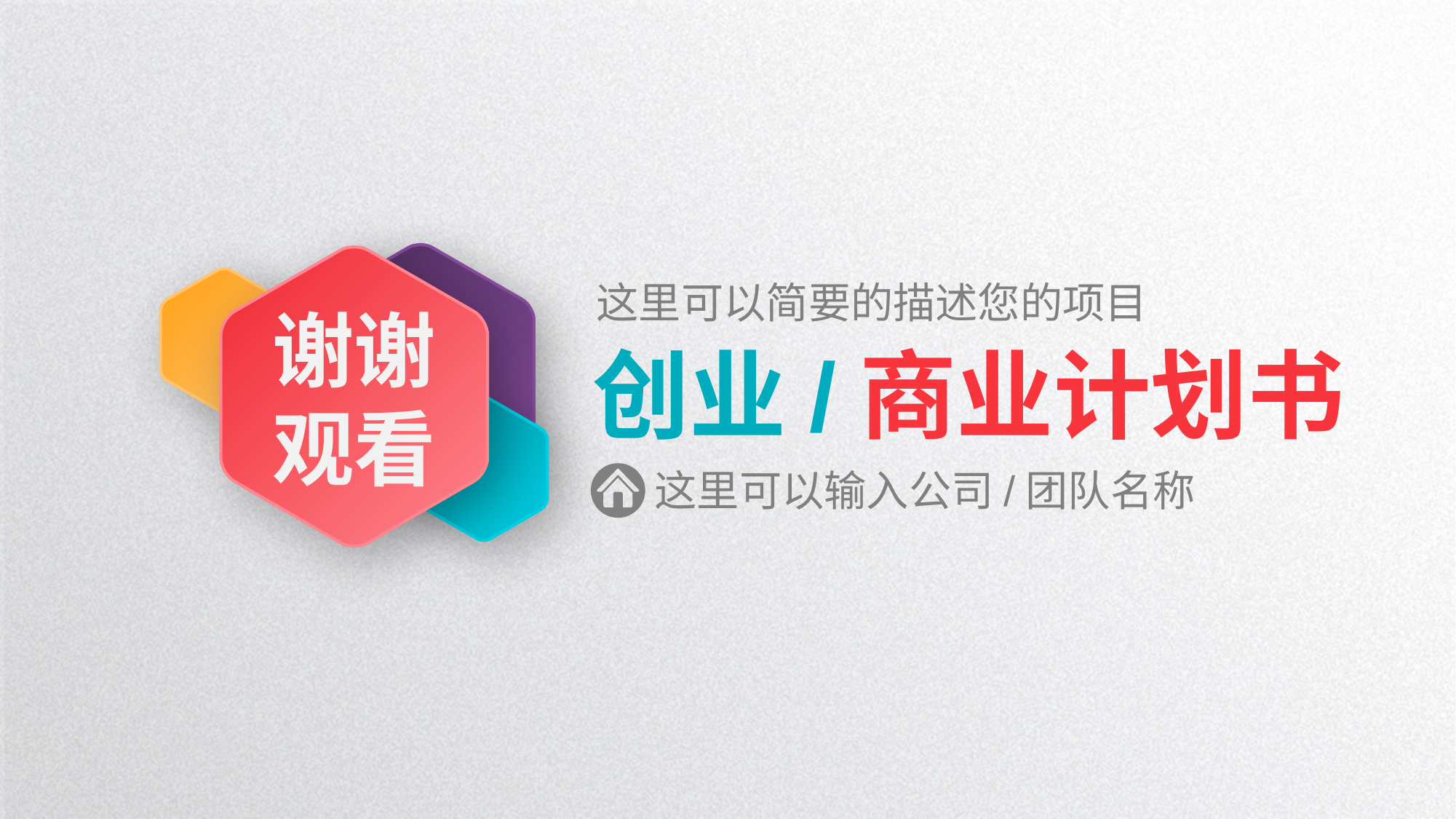

这里可以简要的描述您的项目

谢谢
观看
创业/商业计划书

这里可以输入公司/团队名称